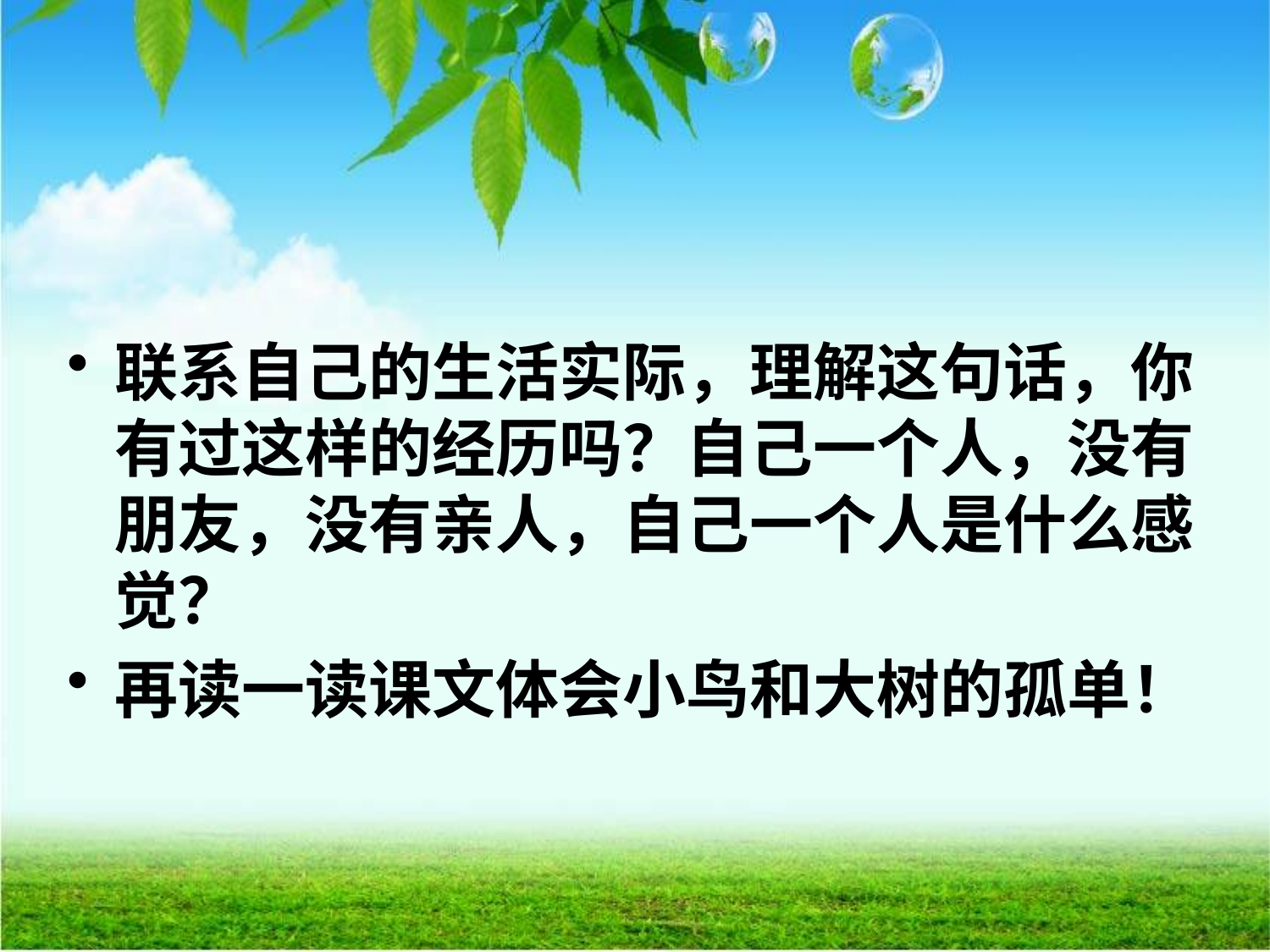

联系自己的生活实际，理解这句话，你有过这样的经历吗？自己一个人，没有朋友，没有亲人，自己一个人是什么感觉？
再读一读课文体会小鸟和大树的孤单！